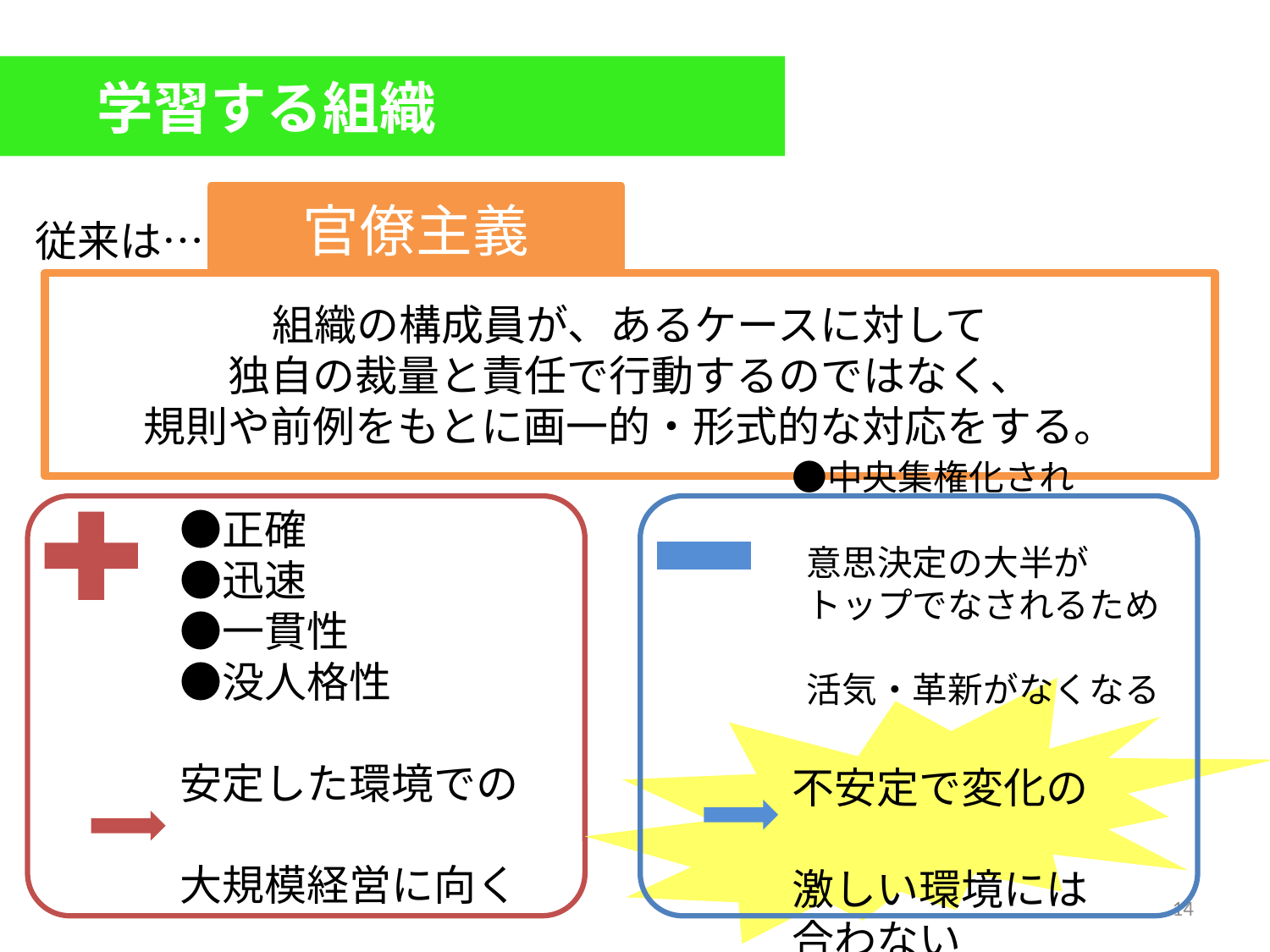

学習する組織
官僚主義
従来は…
組織の構成員が、あるケースに対して
独自の裁量と責任で行動するのではなく、
規則や前例をもとに画一的・形式的な対応をする。
　　　●中央集権化され
　　　　意思決定の大半が
　　　　トップでなされるため
　　　　活気・革新がなくなる

　　　不安定で変化の
　　　激しい環境には
　　　合わない
　　　●正確
　　　●迅速
　　　●一貫性
　　　●没人格性

　　　安定した環境での
　　　大規模経営に向く

14